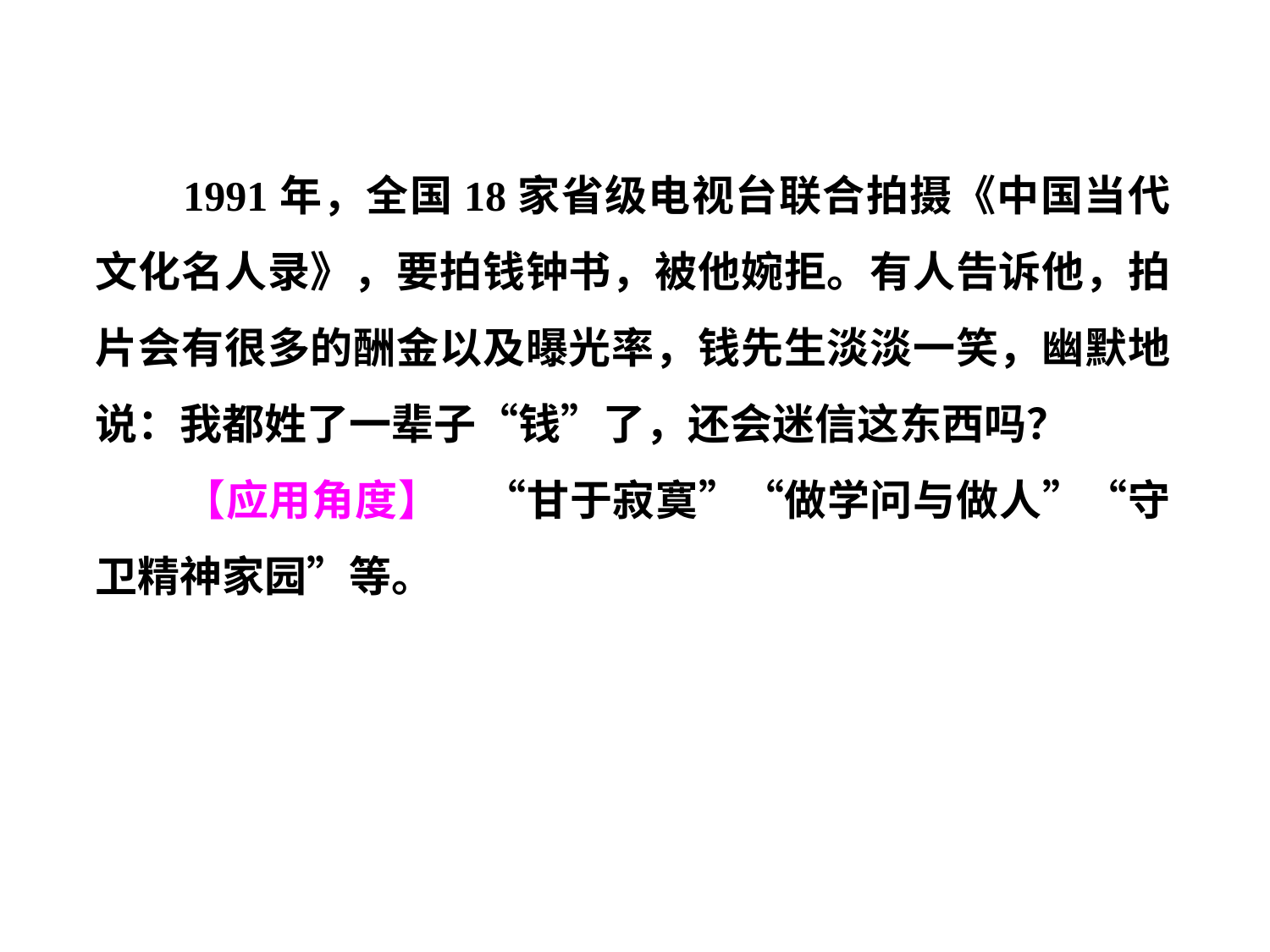

1991年，全国18家省级电视台联合拍摄《中国当代文化名人录》，要拍钱钟书，被他婉拒。有人告诉他，拍片会有很多的酬金以及曝光率，钱先生淡淡一笑，幽默地说：我都姓了一辈子“钱”了，还会迷信这东西吗？
【应用角度】　“甘于寂寞”“做学问与做人”“守卫精神家园”等。